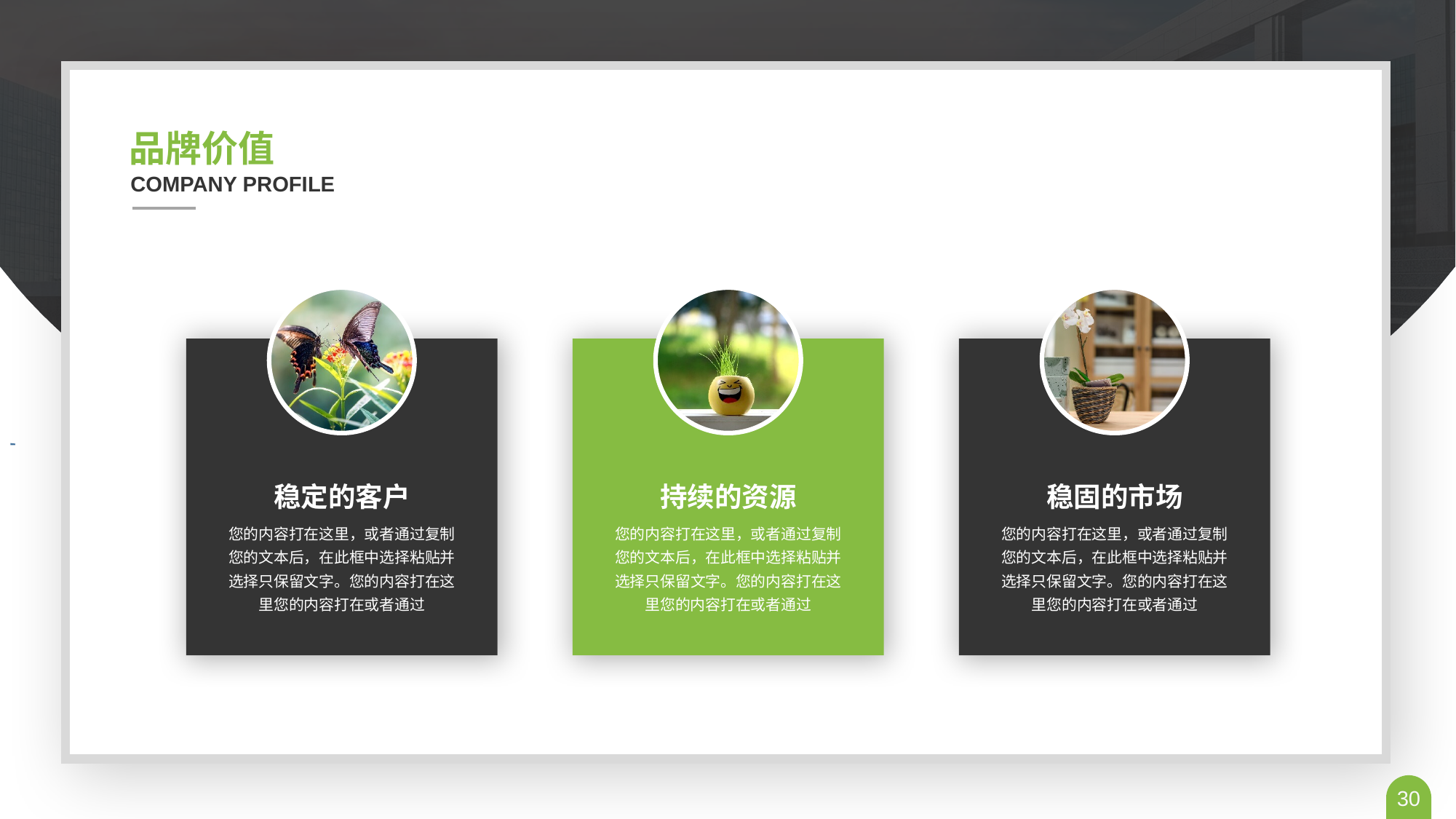

品牌价值
COMPANY PROFILE

稳定的客户
您的内容打在这里，或者通过复制您的文本后，在此框中选择粘贴并选择只保留文字。您的内容打在这里您的内容打在或者通过

持续的资源
您的内容打在这里，或者通过复制您的文本后，在此框中选择粘贴并选择只保留文字。您的内容打在这里您的内容打在或者通过

稳固的市场
您的内容打在这里，或者通过复制您的文本后，在此框中选择粘贴并选择只保留文字。您的内容打在这里您的内容打在或者通过